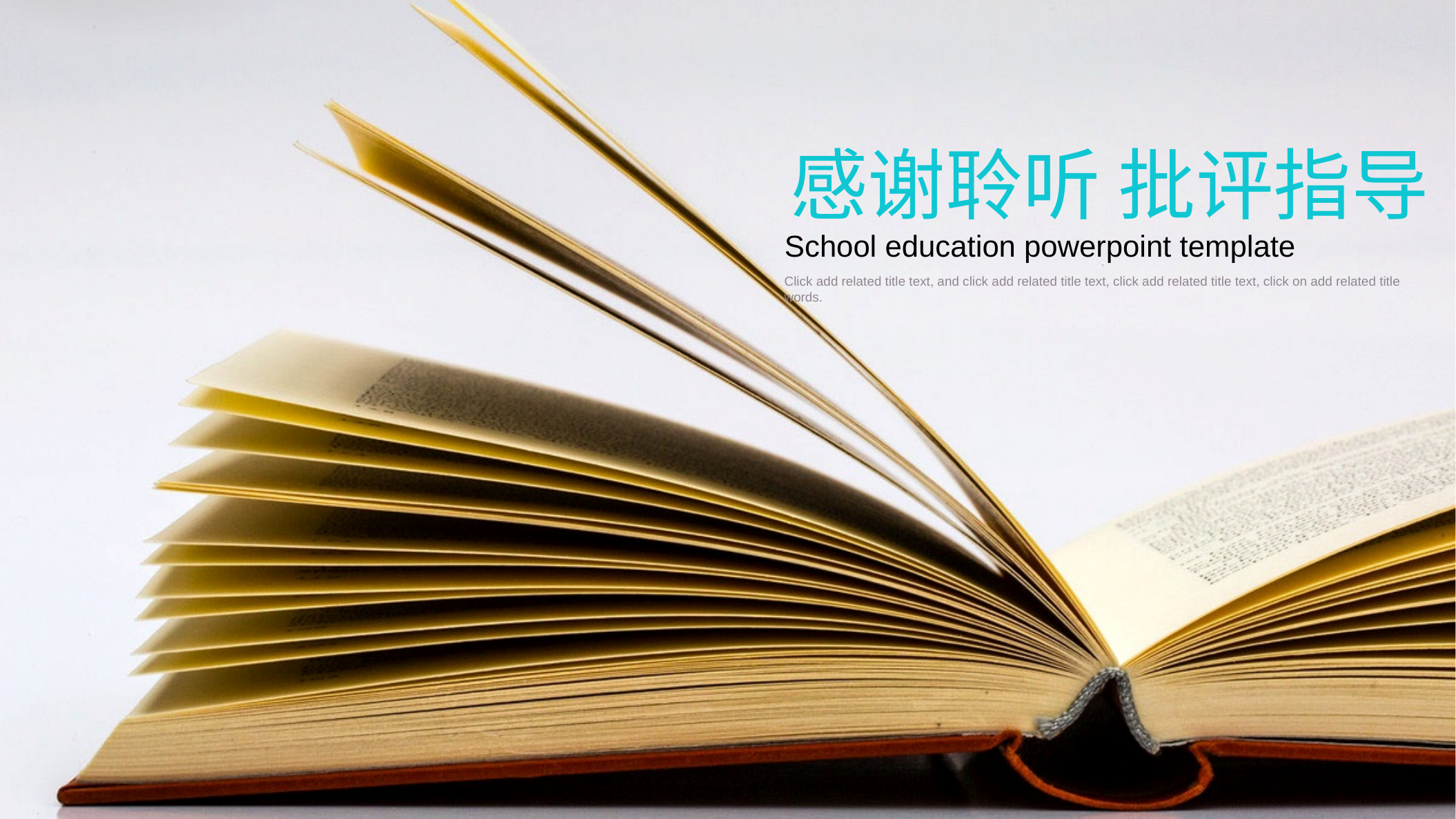

感谢聆听 批评指导
School education powerpoint template
Click add related title text, and click add related title text, click add related title text, click on add related title words.
2017奔跑吧团队年终总结
Team year-end summary
Click add related title text, and click add related title text, click add related title text, click on add related title words.